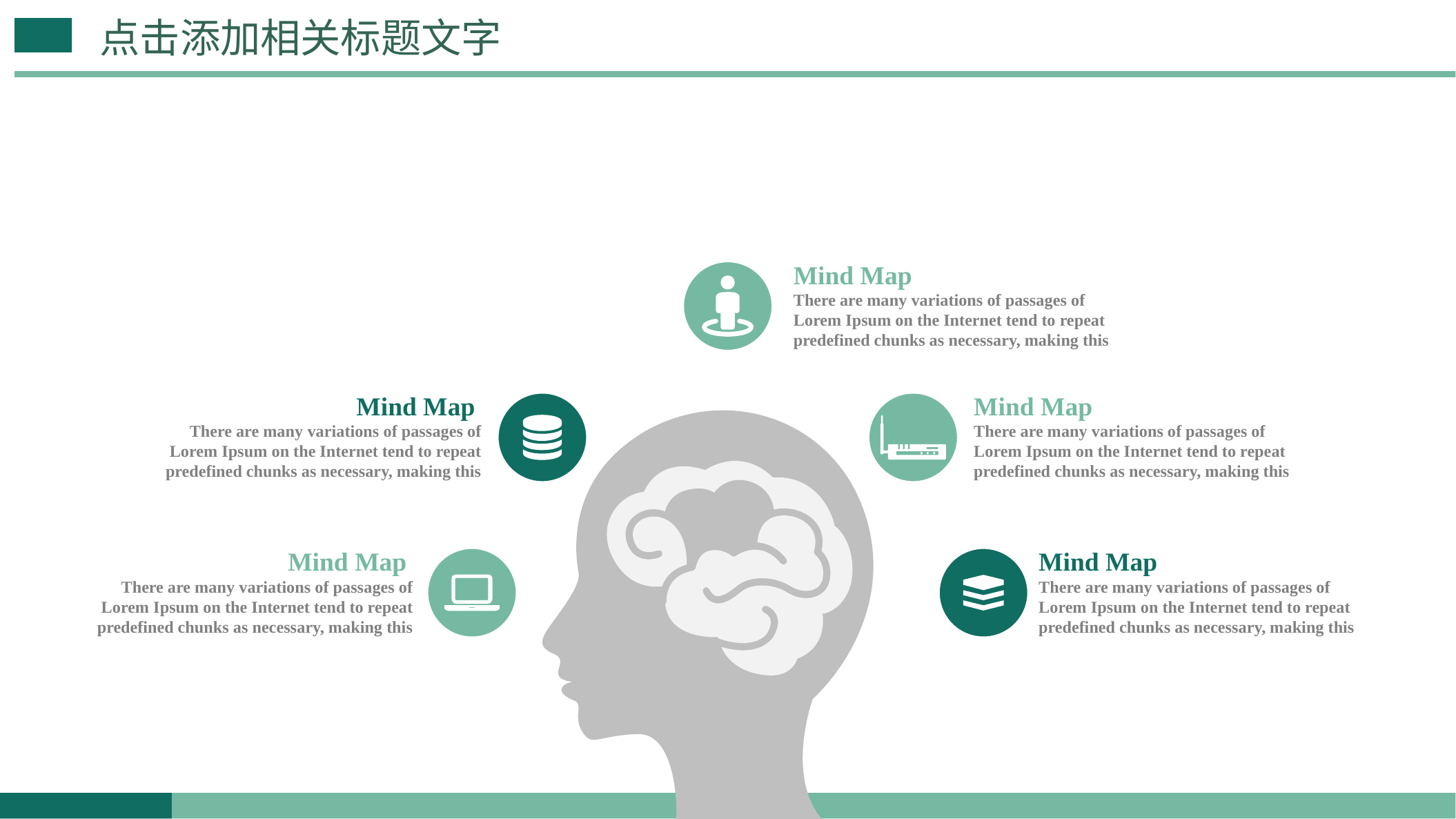

点击添加相关标题文字
Mind Map
There are many variations of passages of Lorem Ipsum on the Internet tend to repeat predefined chunks as necessary, making this

Mind Map
There are many variations of passages of Lorem Ipsum on the Internet tend to repeat predefined chunks as necessary, making this
Mind Map
There are many variations of passages of Lorem Ipsum on the Internet tend to repeat predefined chunks as necessary, making this

Mind Map
There are many variations of passages of Lorem Ipsum on the Internet tend to repeat predefined chunks as necessary, making this
Mind Map
There are many variations of passages of Lorem Ipsum on the Internet tend to repeat predefined chunks as necessary, making this